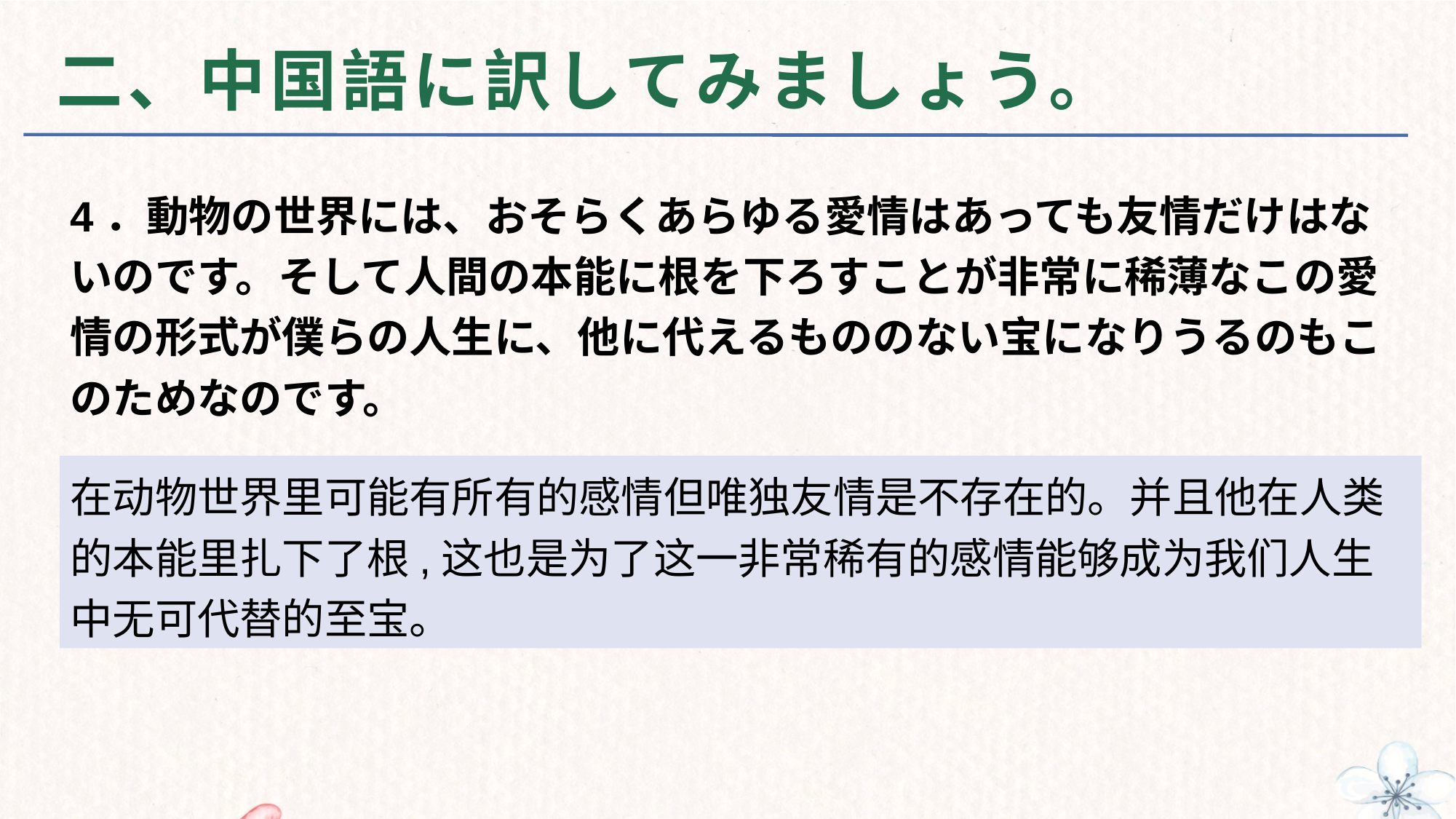

# 二、中国語に訳してみましょう。
4．動物の世界には、おそらくあらゆる愛情はあっても友情だけはないのです。そして人間の本能に根を下ろすことが非常に稀薄なこの愛情の形式が僕らの人生に、他に代えるもののない宝になりうるのもこのためなのです。
在动物世界里可能有所有的感情但唯独友情是不存在的。并且他在人类的本能里扎下了根,这也是为了这一非常稀有的感情能够成为我们人生中无可代替的至宝。